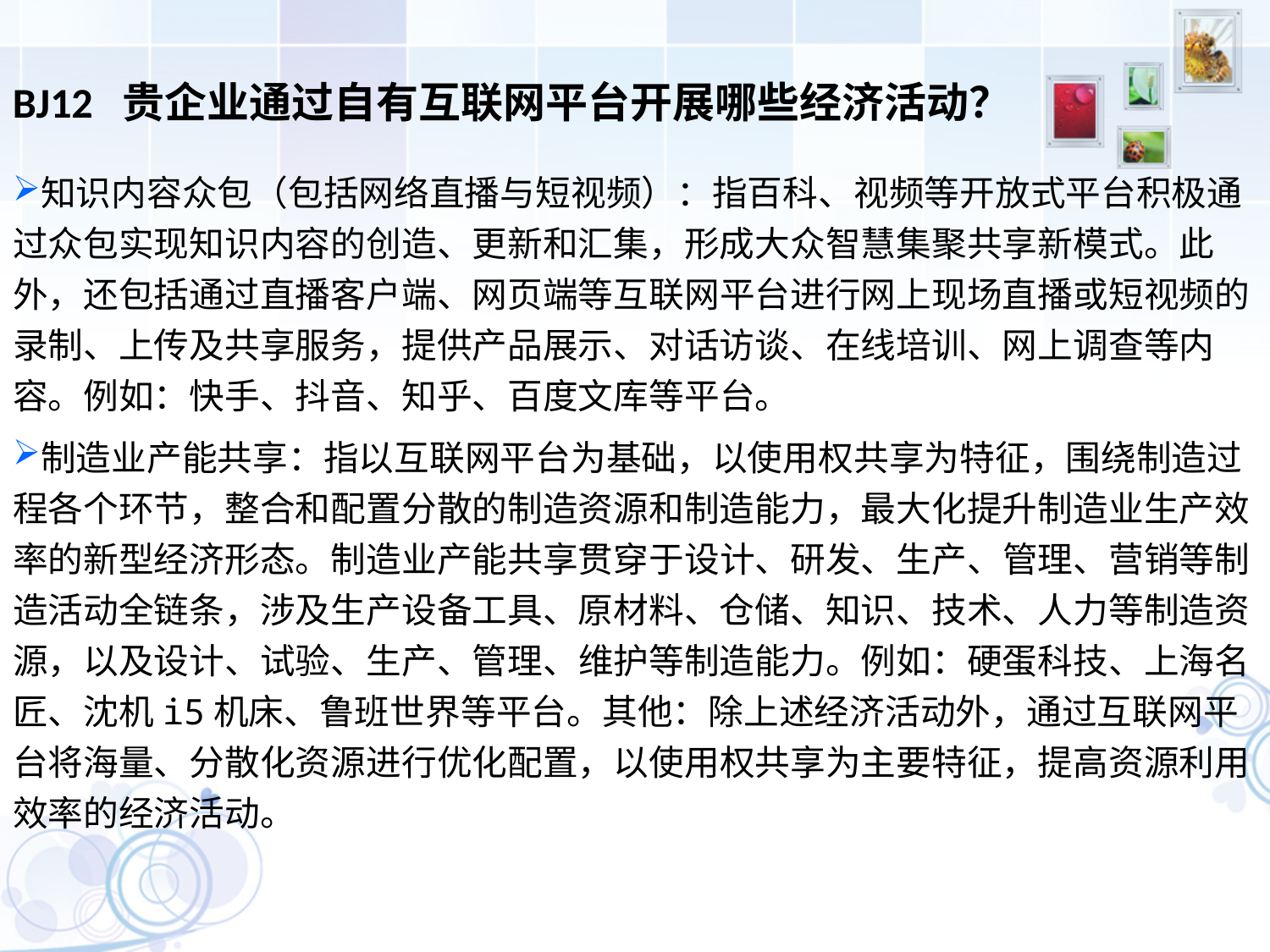

BJ12  贵企业通过自有互联网平台开展哪些经济活动？
知识内容众包（包括网络直播与短视频）：指百科、视频等开放式平台积极通过众包实现知识内容的创造、更新和汇集，形成大众智慧集聚共享新模式。此外，还包括通过直播客户端、网页端等互联网平台进行网上现场直播或短视频的录制、上传及共享服务，提供产品展示、对话访谈、在线培训、网上调查等内容。例如：快手、抖音、知乎、百度文库等平台。
制造业产能共享：指以互联网平台为基础，以使用权共享为特征，围绕制造过程各个环节，整合和配置分散的制造资源和制造能力，最大化提升制造业生产效率的新型经济形态。制造业产能共享贯穿于设计、研发、生产、管理、营销等制造活动全链条，涉及生产设备工具、原材料、仓储、知识、技术、人力等制造资源，以及设计、试验、生产、管理、维护等制造能力。例如：硬蛋科技、上海名匠、沈机i5机床、鲁班世界等平台。其他：除上述经济活动外，通过互联网平台将海量、分散化资源进行优化配置，以使用权共享为主要特征，提高资源利用效率的经济活动。